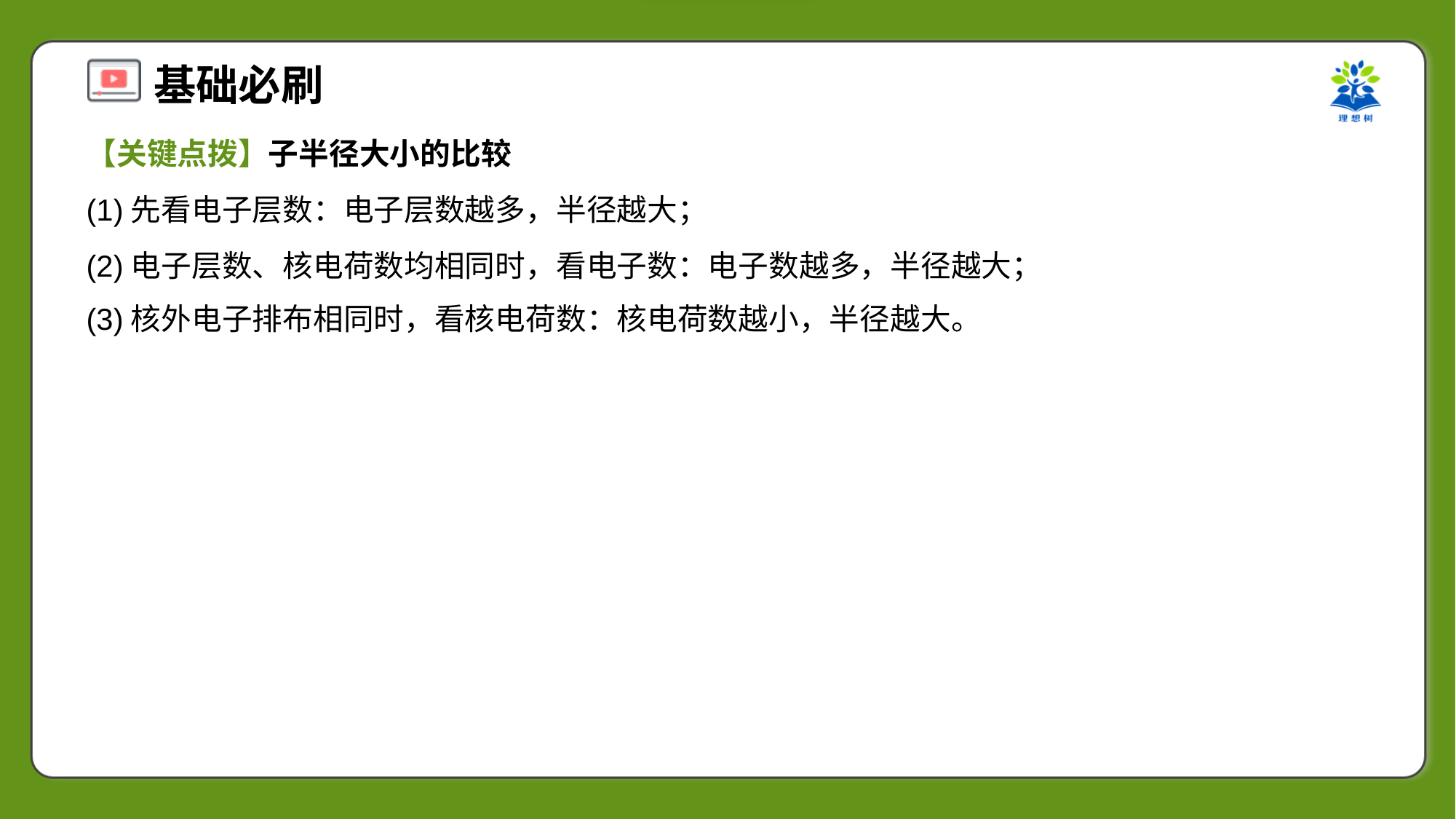

【关键点拨】子半径大小的比较
(1)先看电子层数：电子层数越多，半径越大；
(2)电子层数、核电荷数均相同时，看电子数：电子数越多，半径越大；
(3)核外电子排布相同时，看核电荷数：核电荷数越小，半径越大。